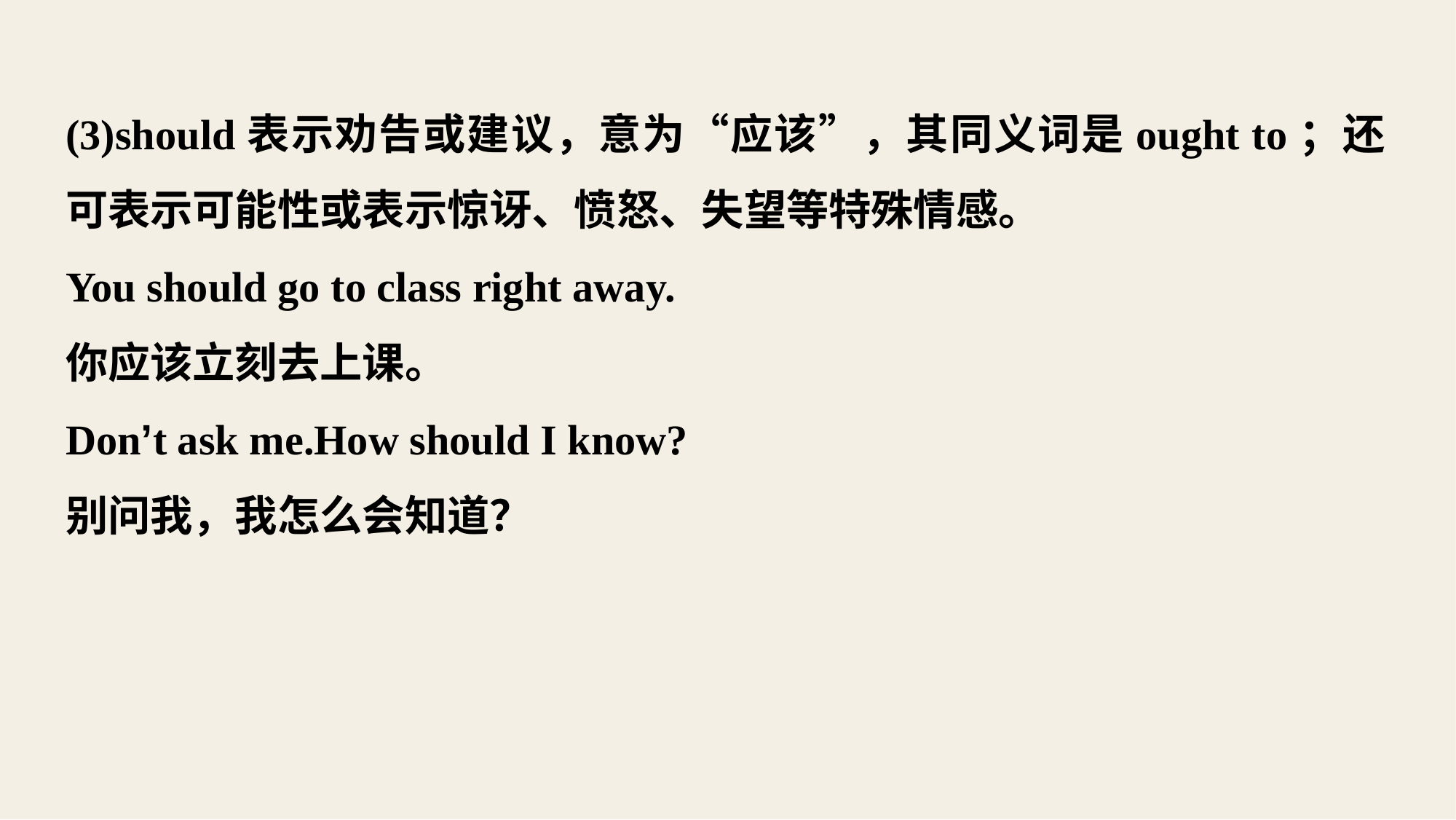

(3)should表示劝告或建议，意为“应该”，其同义词是ought to；还可表示可能性或表示惊讶、愤怒、失望等特殊情感。
You should go to class right away.
你应该立刻去上课。
Don’t ask me.How should I know?
别问我，我怎么会知道？